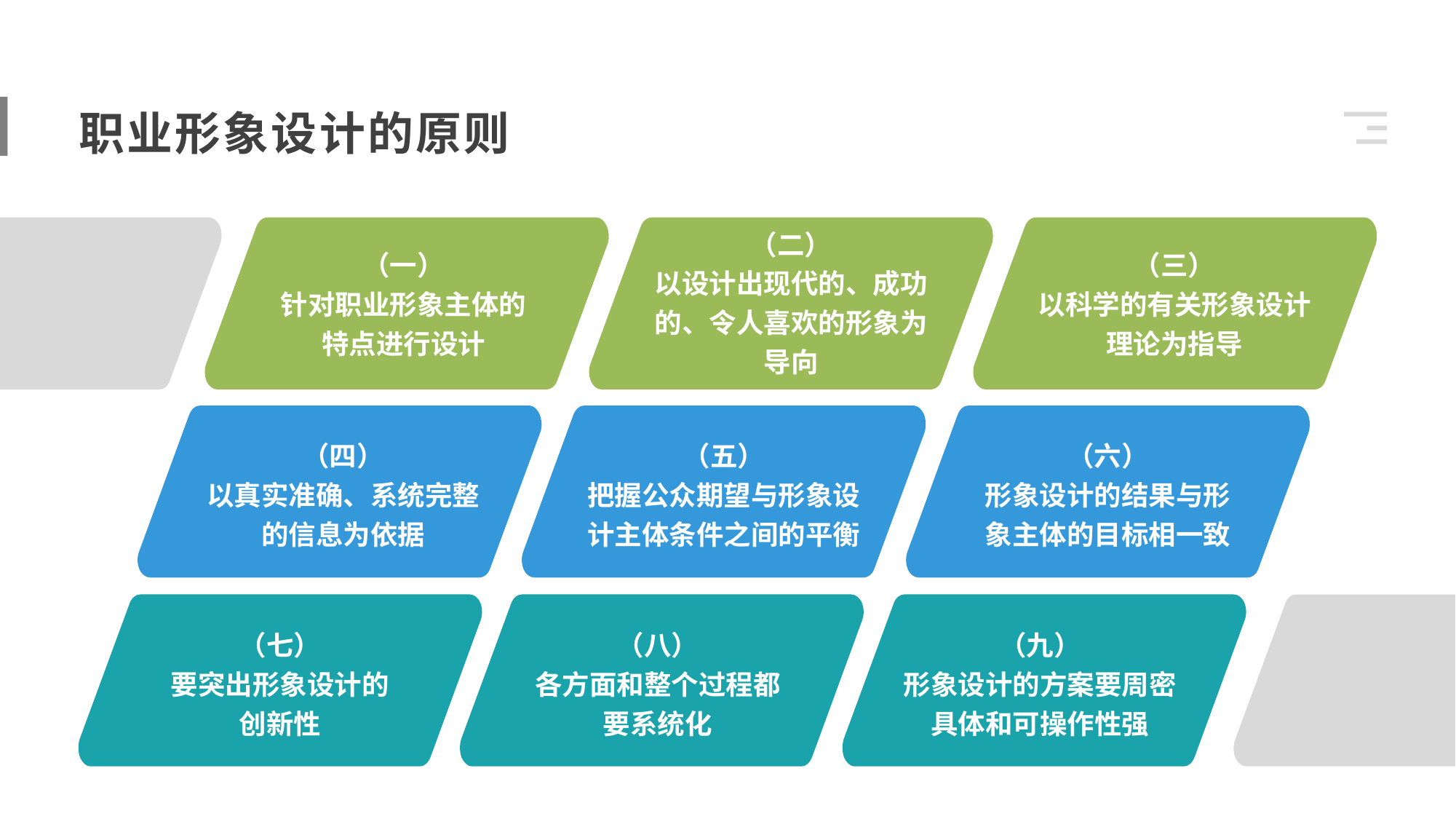

职业形象设计的原则

（二）
以设计出现代的、成功的、令人喜欢的形象为导向

（一）
针对职业形象主体的特点进行设计
（三）
以科学的有关形象设计理论为指导

（四）
以真实准确、系统完整的信息为依据
（五）
把握公众期望与形象设计主体条件之间的平衡
（六）
形象设计的结果与形象主体的目标相一致

（八）
各方面和整个过程都要系统化
（九）
形象设计的方案要周密具体和可操作性强
（七）
要突出形象设计的创新性